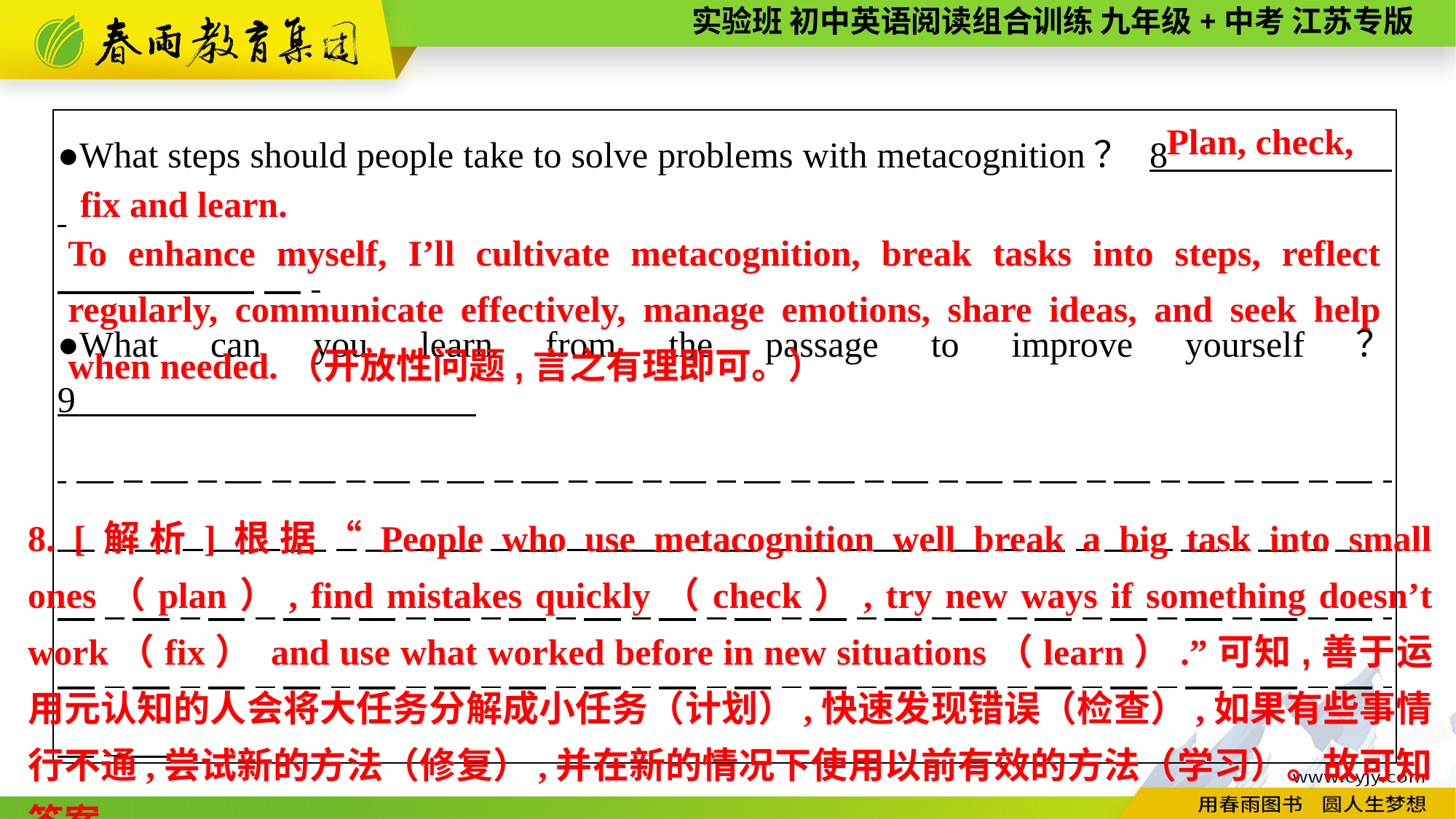

Plan, check,
| ●What steps should people take to solve problems with metacognition？ 8 . 　. ●What can you learn from the passage to improve yourself？ 9 . 　. 　. 　. 　. 　. 　. 　. 　. 　. 　. 　. 　. 　. 　. 　. 　. 　. 　. 　. 　. 　. 　. 　. 　. 　. 　 　. 　. 　. 　. 　. 　. 　. 　. 　. 　. 　. 　. 　. 　. 　. 　. 　. 　. 　. 　. 　. 　. 　. 　. 　. 　. 　. 　. 　. 　. 　. 　. 　. 　. 　. 　. 　. 　. 　. 　. 　. 　. 　. 　. 　. 　. 　. 　. |
| --- |
fix and learn.
To enhance myself, I’ll cultivate metacognition, break tasks into steps, reflect regularly, communicate effectively, manage emotions, share ideas, and seek help when needed.（开放性问题,言之有理即可。）
8. [解析]根据“People who use metacognition well break a big task into small ones（plan）, find mistakes quickly（check）, try new ways if something doesn’t work（fix） and use what worked before in new situations（learn）.”可知,善于运用元认知的人会将大任务分解成小任务（计划）,快速发现错误（检查）,如果有些事情行不通,尝试新的方法（修复）,并在新的情况下使用以前有效的方法（学习）。故可知答案。